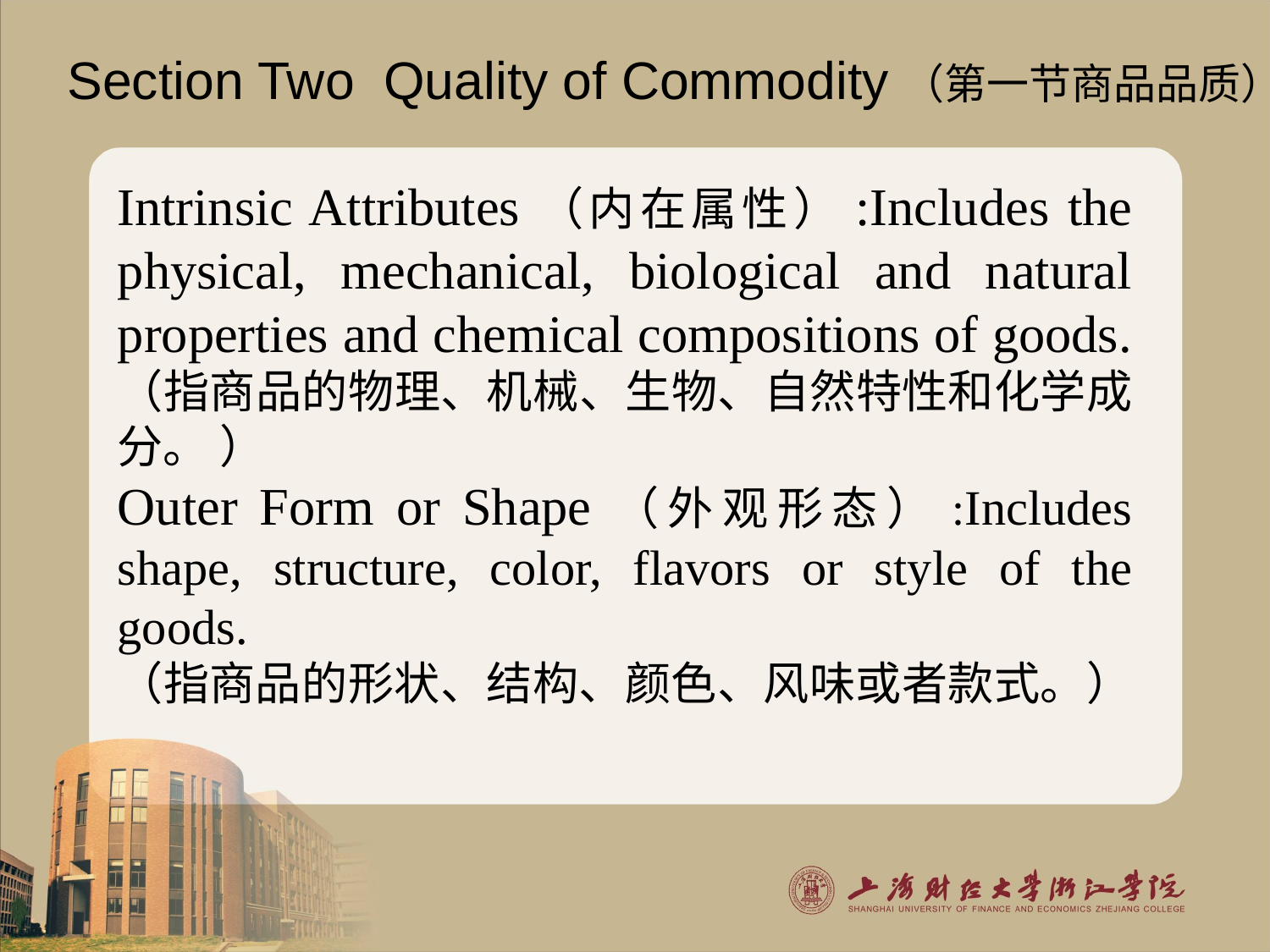

Section Two  Quality of Commodity（第一节商品品质）
Intrinsic Attributes（内在属性）:Includes the physical, mechanical, biological and natural properties and chemical compositions of goods.
（指商品的物理、机械、生物、自然特性和化学成分。 ）
Outer Form or Shape（外观形态）:Includes shape, structure, color, flavors or style of the goods.
（指商品的形状、结构、颜色、风味或者款式。）